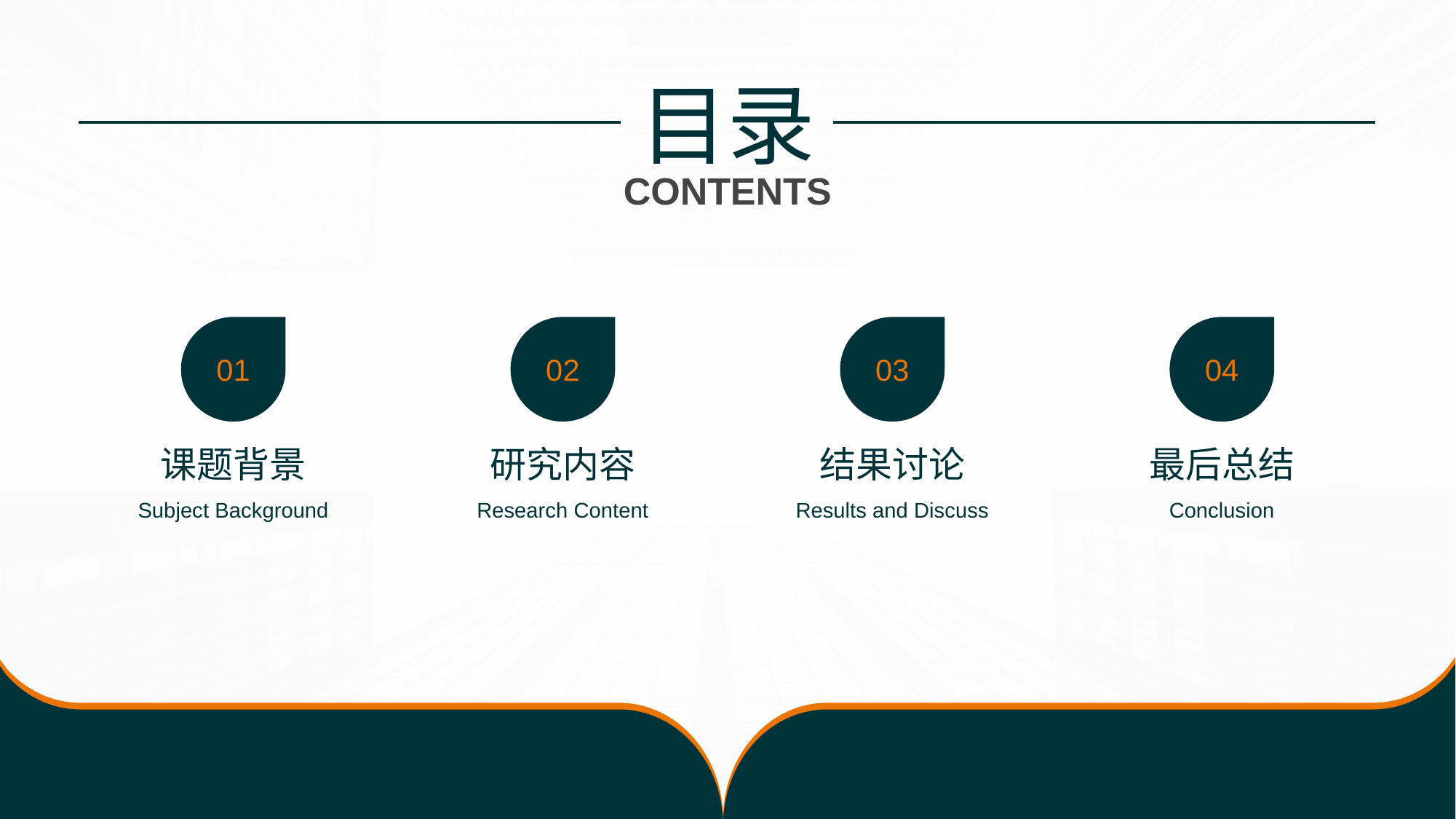

目录
CONTENTS
01
02
03
04
课题背景
研究内容
结果讨论
最后总结
Subject Background
Research Content
Results and Discuss
Conclusion